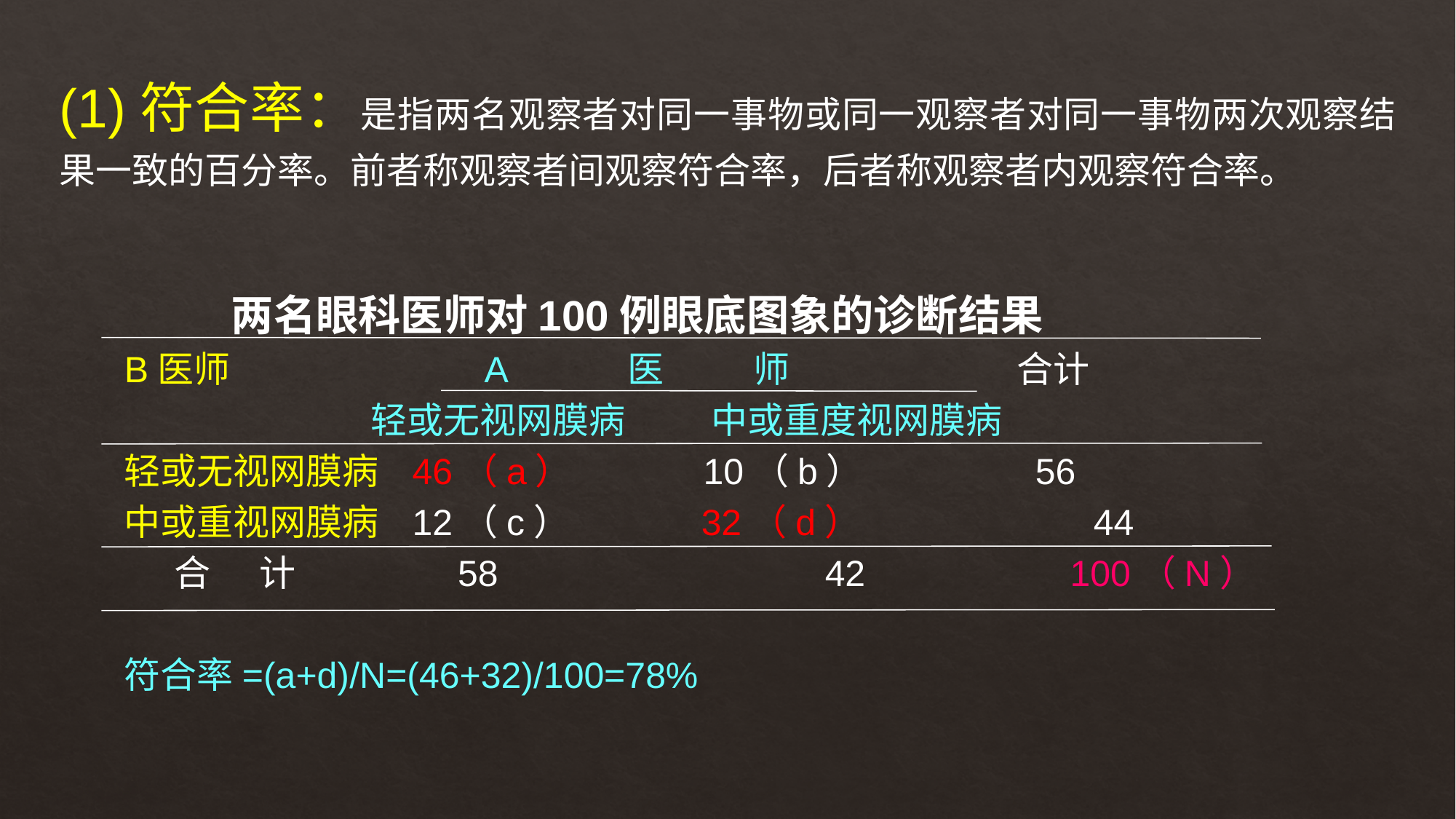

(1)符合率：是指两名观察者对同一事物或同一观察者对同一事物两次观察结果一致的百分率。前者称观察者间观察符合率，后者称观察者内观察符合率。
            两名眼科医师对100例眼底图象的诊断结果
B医师                              A           医           师	                        合计
	                        轻或无视网膜病	中或重度视网膜病
轻或无视网膜病   46（a）               10（b）                    56
中或重视网膜病   12（c）               32（d）	                   44
     合      计	        58	                      42                    100（N）

符合率=(a+d)/N=(46+32)/100=78%